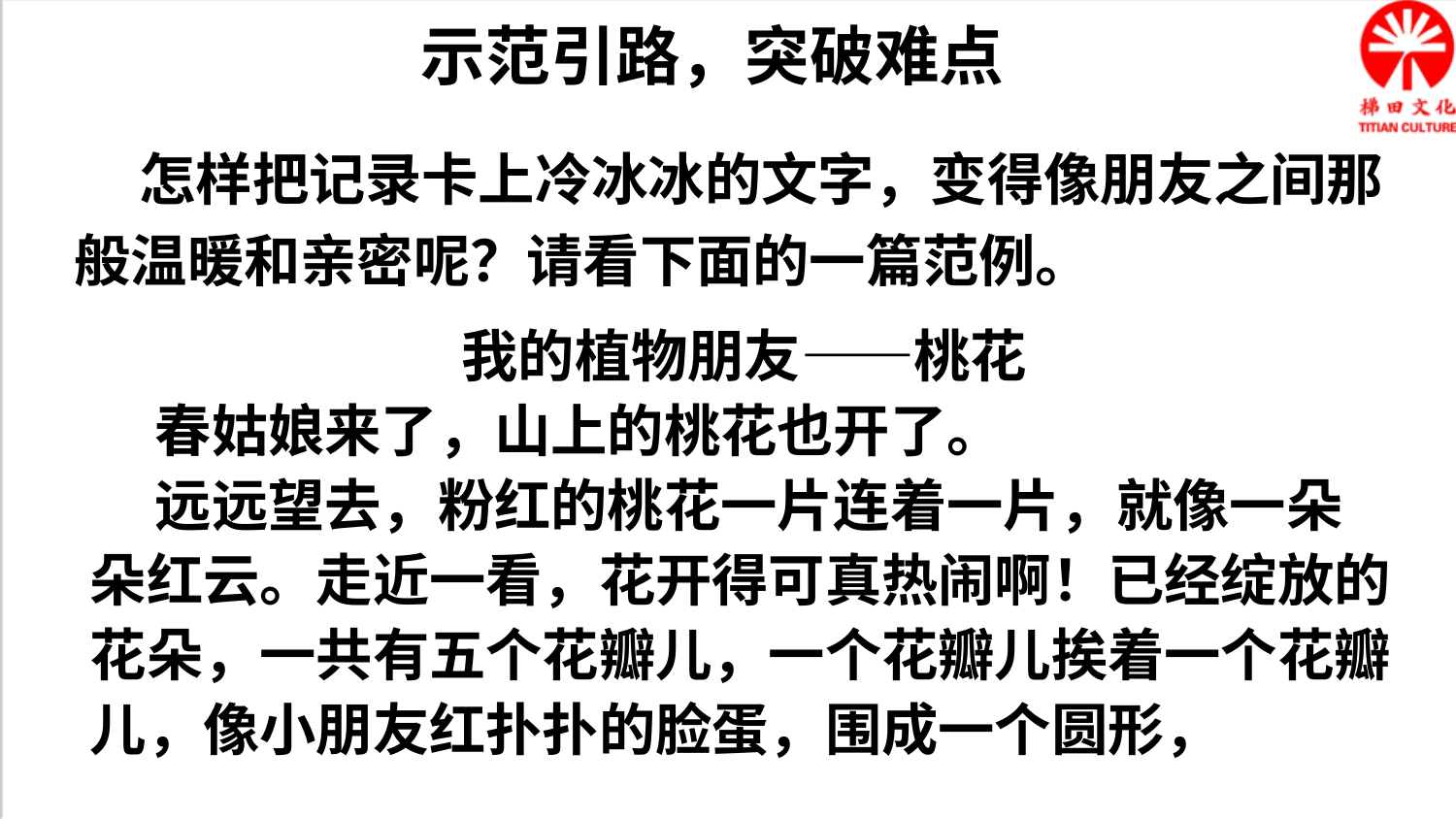

示范引路，突破难点
    怎样把记录卡上冷冰冰的文字，变得像朋友之间那般温暖和亲密呢？请看下面的一篇范例。
我的植物朋友——桃花
    春姑娘来了，山上的桃花也开了。
    远远望去，粉红的桃花一片连着一片，就像一朵朵红云。走近一看，花开得可真热闹啊！已经绽放的花朵，一共有五个花瓣儿，一个花瓣儿挨着一个花瓣儿，像小朋友红扑扑的脸蛋，围成一个圆形，